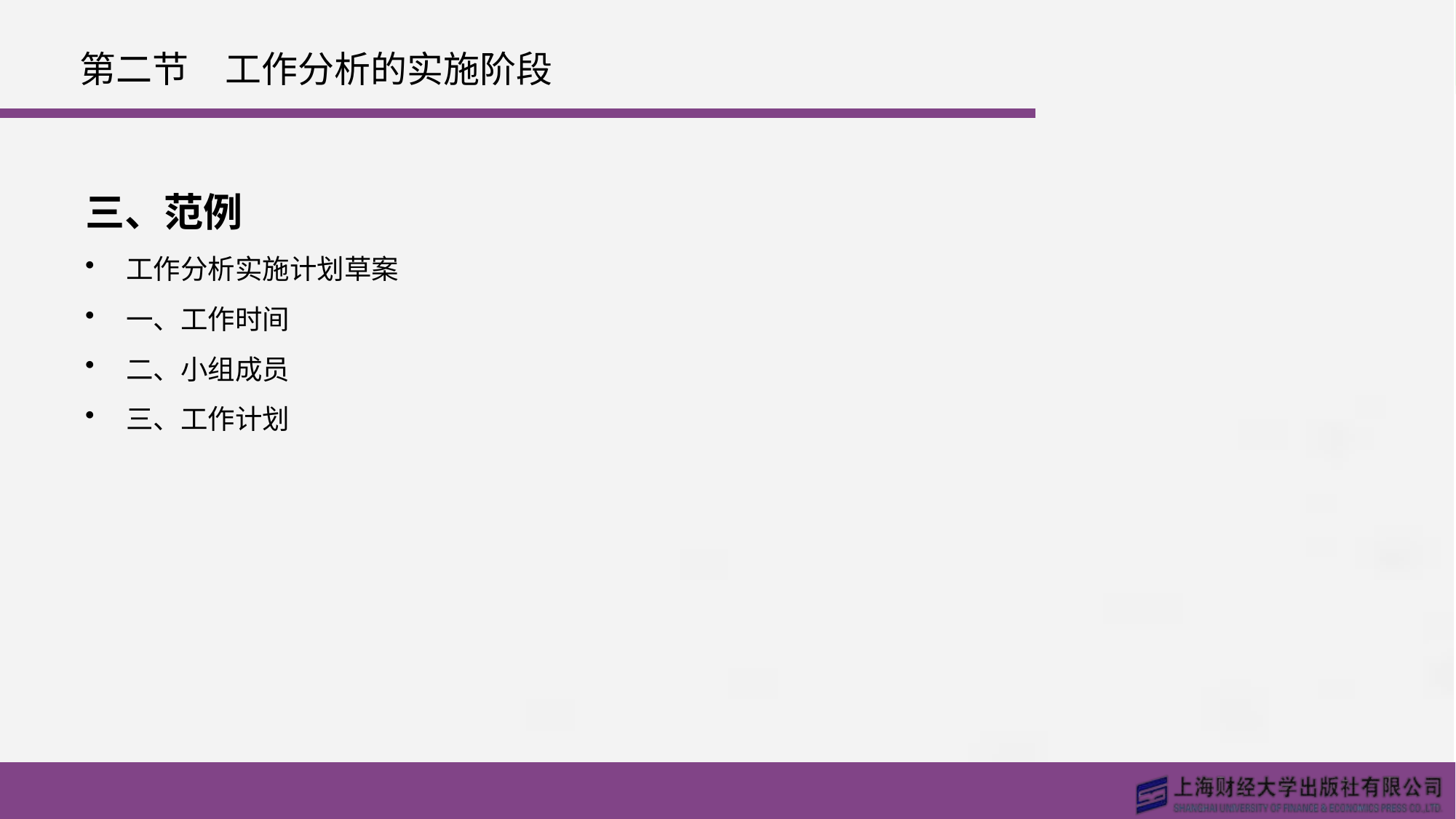

# 第二节　工作分析的实施阶段
三、范例
工作分析实施计划草案
一、工作时间
二、小组成员
三、工作计划